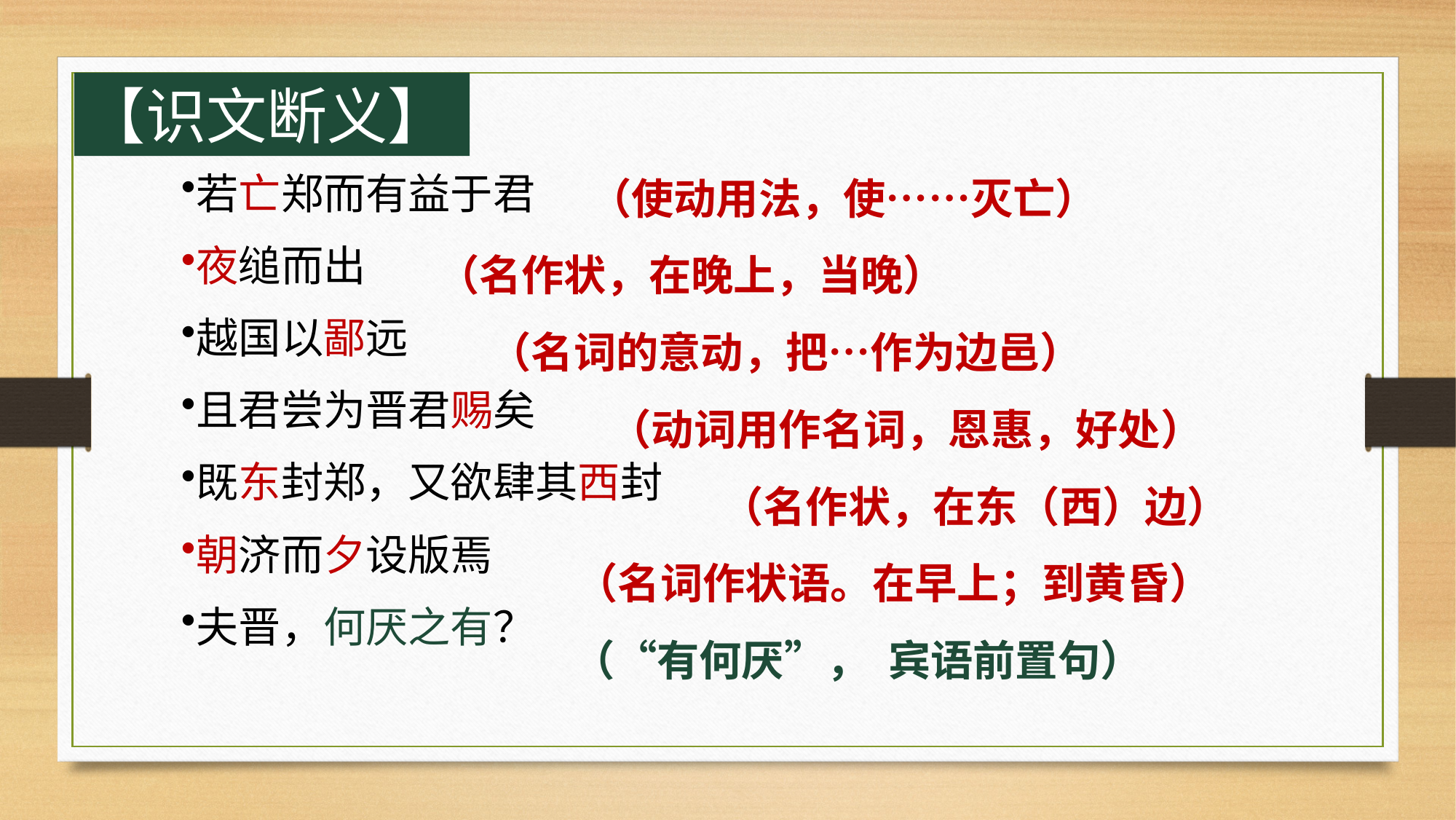

【识文断义】
若亡郑而有益于君
夜缒而出
越国以鄙远
且君尝为晋君赐矣
既东封郑，又欲肆其西封
朝济而夕设版焉
夫晋，何厌之有？
（使动用法，使……灭亡）
（名作状，在晚上，当晚）
（名词的意动，把…作为边邑）
（动词用作名词，恩惠，好处）
（名作状，在东（西）边）
（名词作状语。在早上；到黄昏）
（“有何厌”，  宾语前置句）